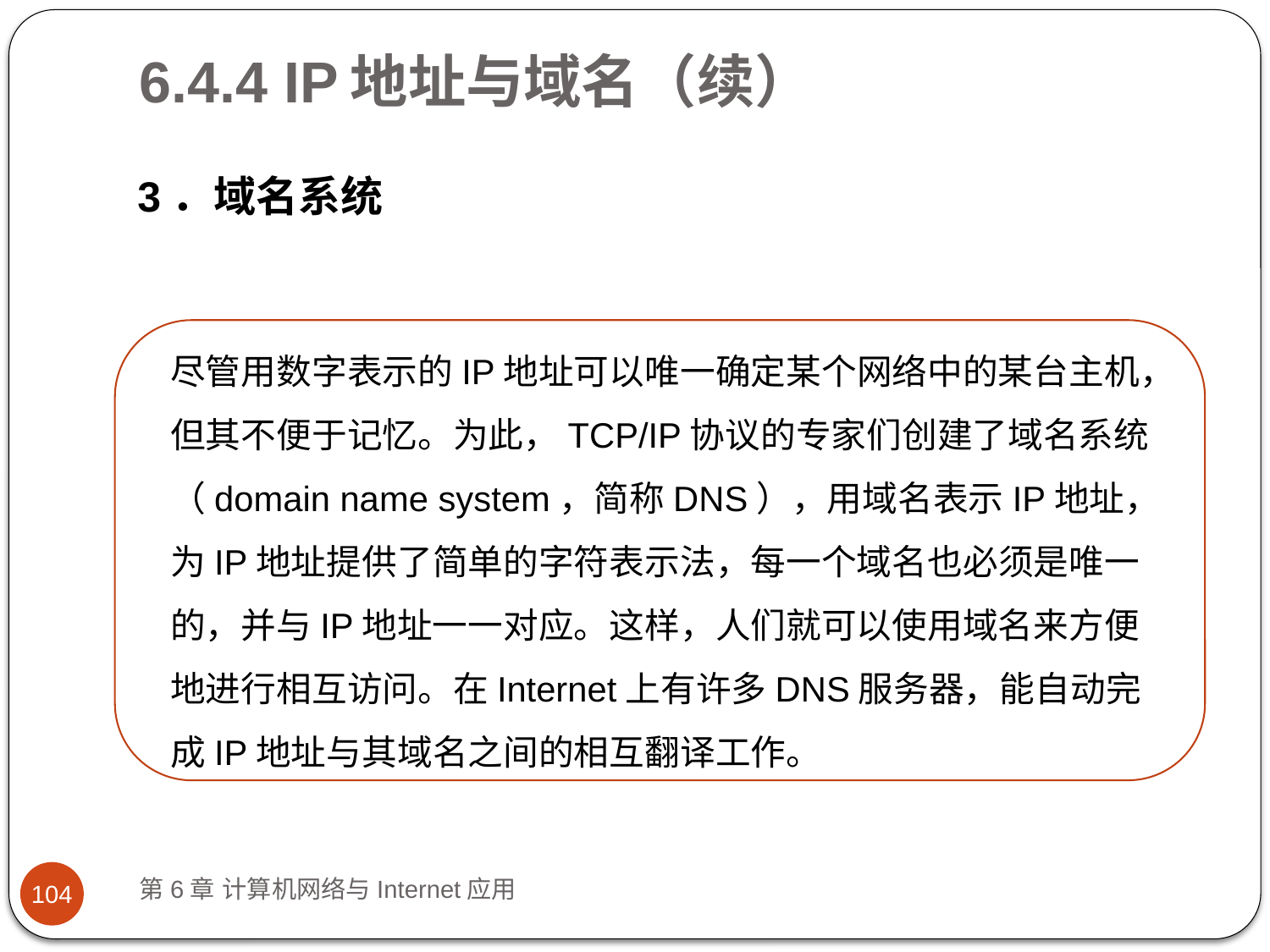

# 6.4.4 IP地址与域名（续）
3．域名系统

尽管用数字表示的IP地址可以唯一确定某个网络中的某台主机，但其不便于记忆。为此，TCP/IP协议的专家们创建了域名系统（domain name system，简称DNS），用域名表示IP地址，为IP地址提供了简单的字符表示法，每一个域名也必须是唯一的，并与IP地址一一对应。这样，人们就可以使用域名来方便地进行相互访问。在Internet上有许多DNS服务器，能自动完成IP地址与其域名之间的相互翻译工作。
第6章 计算机网络与Internet应用
104